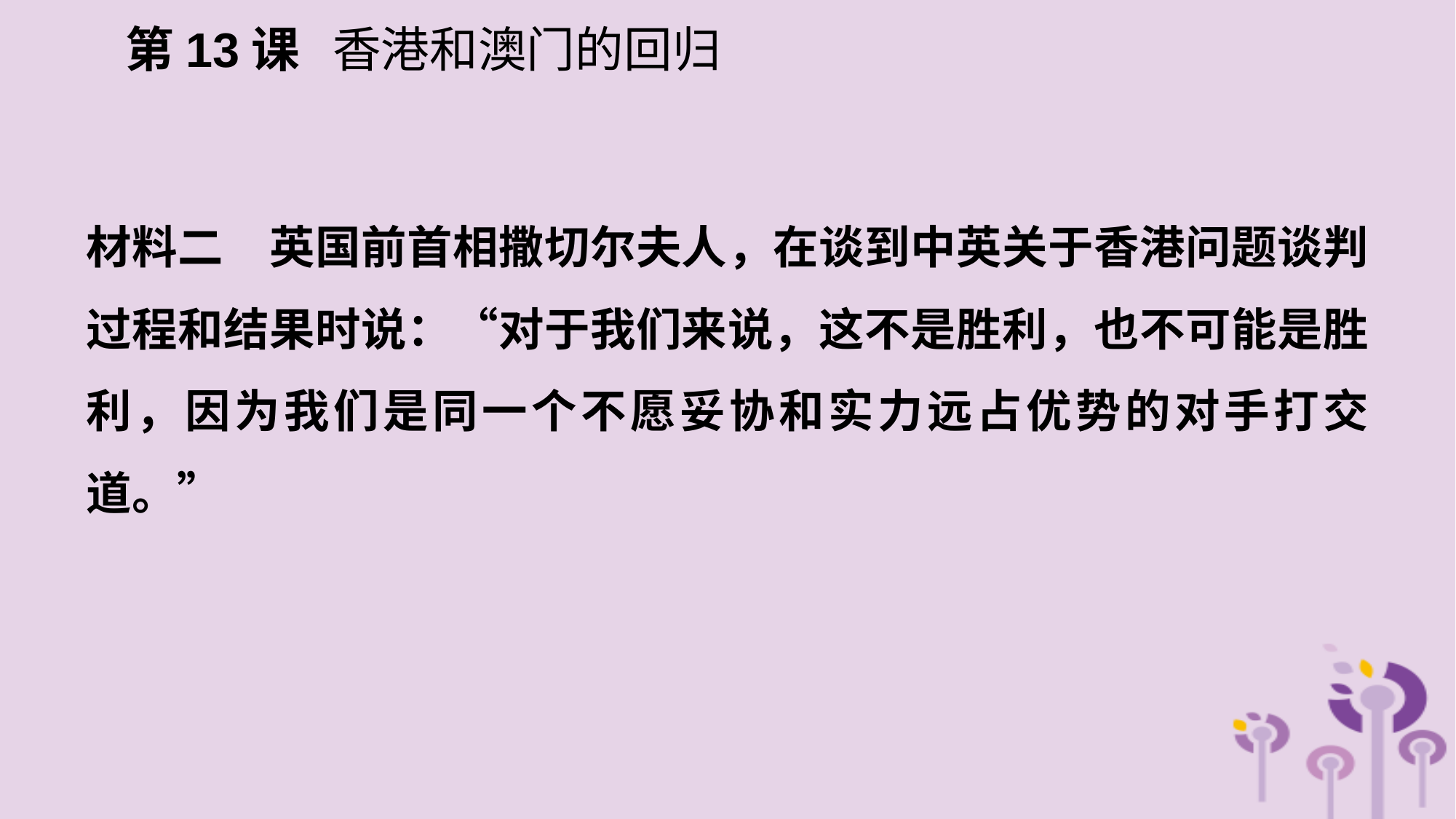

第13课   香港和澳门的回归
材料二　英国前首相撒切尔夫人，在谈到中英关于香港问题谈判过程和结果时说：“对于我们来说，这不是胜利，也不可能是胜利，因为我们是同一个不愿妥协和实力远占优势的对手打交道。”